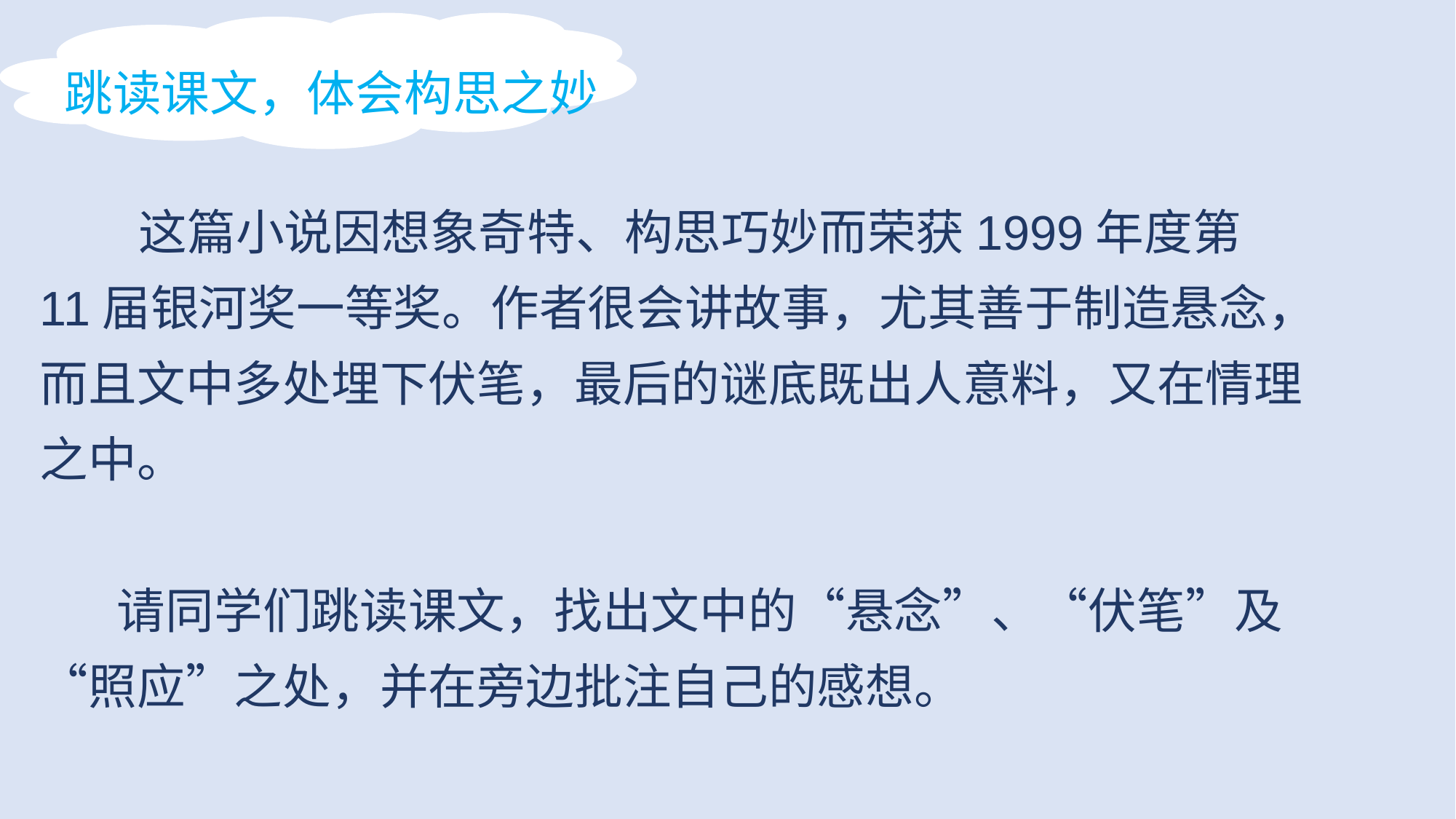

跳读课文，体会构思之妙
        这篇小说因想象奇特、构思巧妙而荣获1999年度第11届银河奖一等奖。作者很会讲故事，尤其善于制造悬念，而且文中多处埋下伏笔，最后的谜底既出人意料，又在情理之中。

      请同学们跳读课文，找出文中的“悬念”、“伏笔”及“照应”之处，并在旁边批注自己的感想。